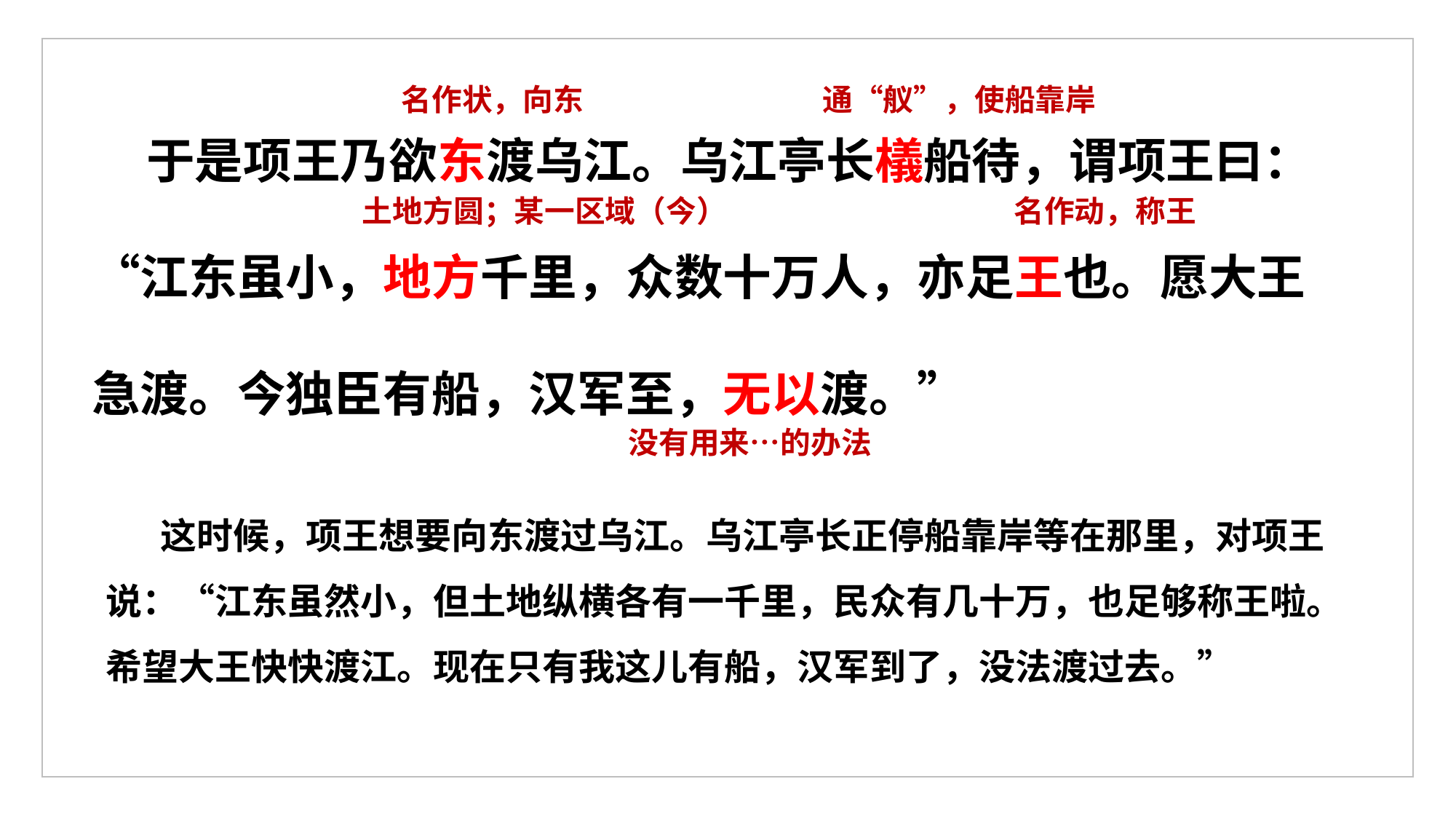

于是项王乃欲东渡乌江。乌江亭长檥船待，谓项王曰：“江东虽小，地方千里，众数十万人，亦足王也。愿大王急渡。今独臣有船，汉军至，无以渡。”
名作状，向东
通“舣”，使船靠岸
土地方圆；某一区域（今）
名作动，称王
没有用来…的办法
这时候，项王想要向东渡过乌江。乌江亭长正停船靠岸等在那里，对项王说：“江东虽然小，但土地纵横各有一千里，民众有几十万，也足够称王啦。希望大王快快渡江。现在只有我这儿有船，汉军到了，没法渡过去。”